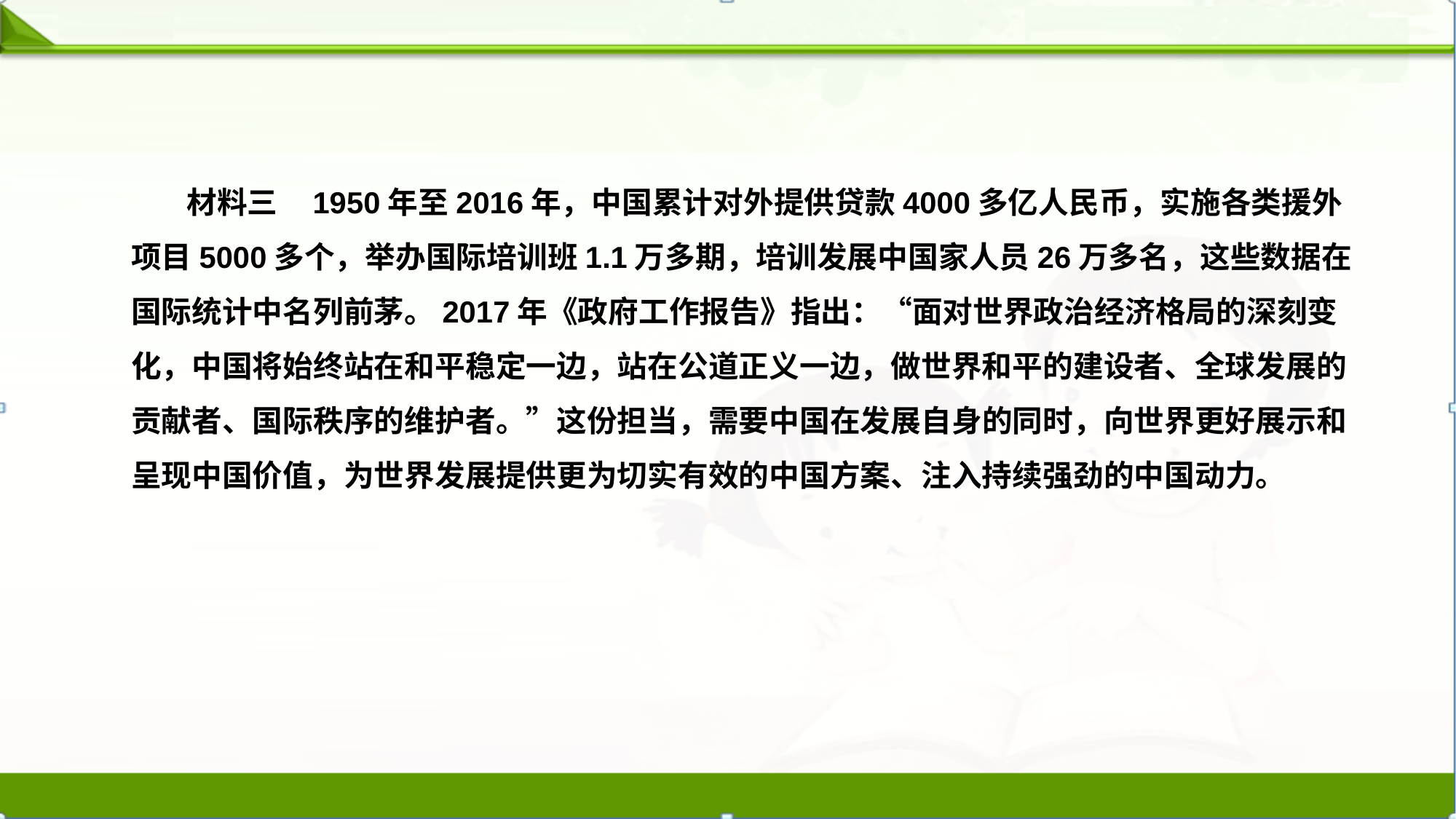

材料三    1950年至2016年，中国累计对外提供贷款4000多亿人民币，实施各类援外项目5000多个，举办国际培训班1.1万多期，培训发展中国家人员26万多名，这些数据在国际统计中名列前茅。2017年《政府工作报告》指出：“面对世界政治经济格局的深刻变化，中国将始终站在和平稳定一边，站在公道正义一边，做世界和平的建设者、全球发展的贡献者、国际秩序的维护者。”这份担当，需要中国在发展自身的同时，向世界更好展示和呈现中国价值，为世界发展提供更为切实有效的中国方案、注入持续强劲的中国动力。